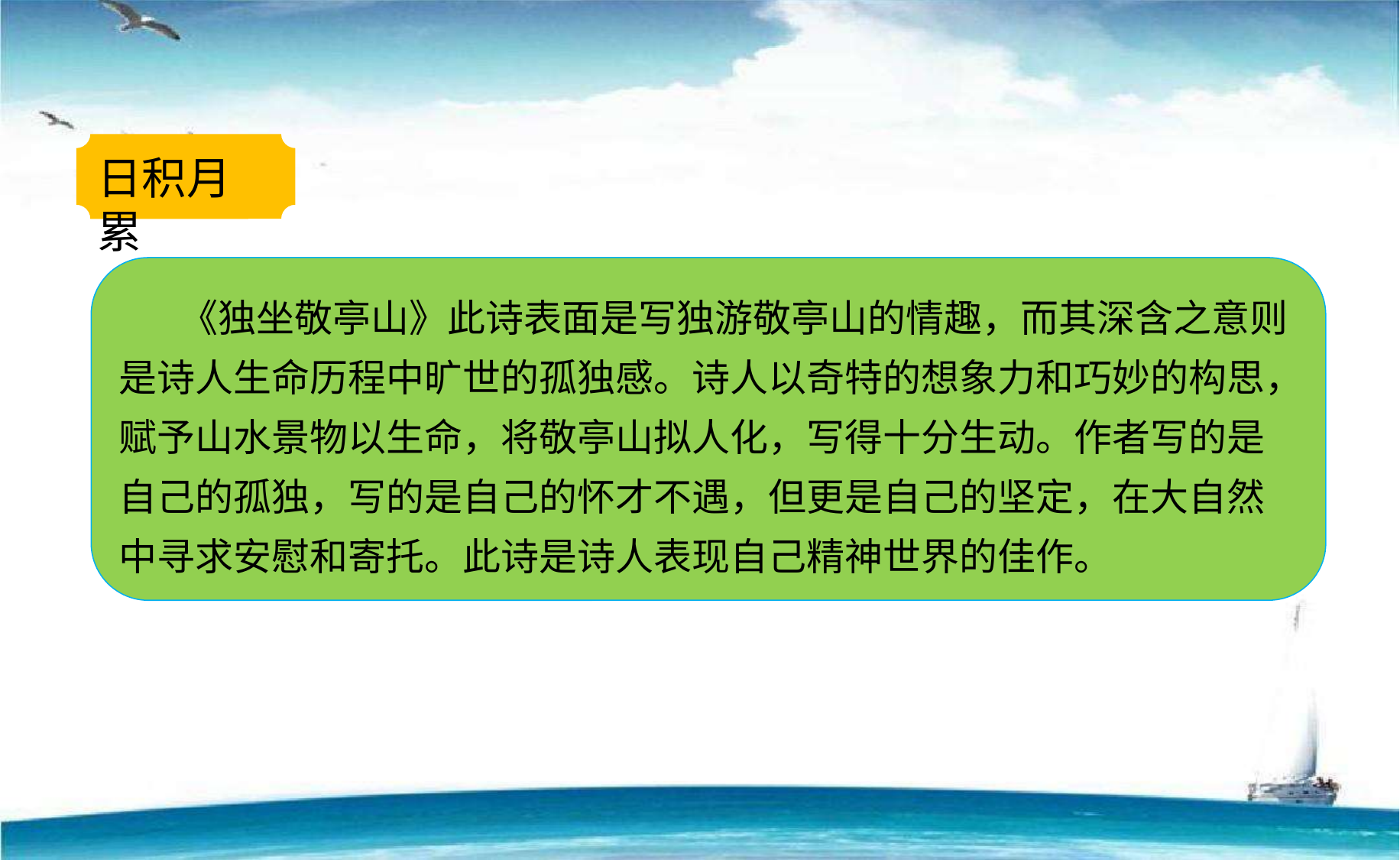

日积月累
      《独坐敬亭山》此诗表面是写独游敬亭山的情趣，而其深含之意则是诗人生命历程中旷世的孤独感。诗人以奇特的想象力和巧妙的构思，赋予山水景物以生命，将敬亭山拟人化，写得十分生动。作者写的是自己的孤独，写的是自己的怀才不遇，但更是自己的坚定，在大自然中寻求安慰和寄托。此诗是诗人表现自己精神世界的佳作。